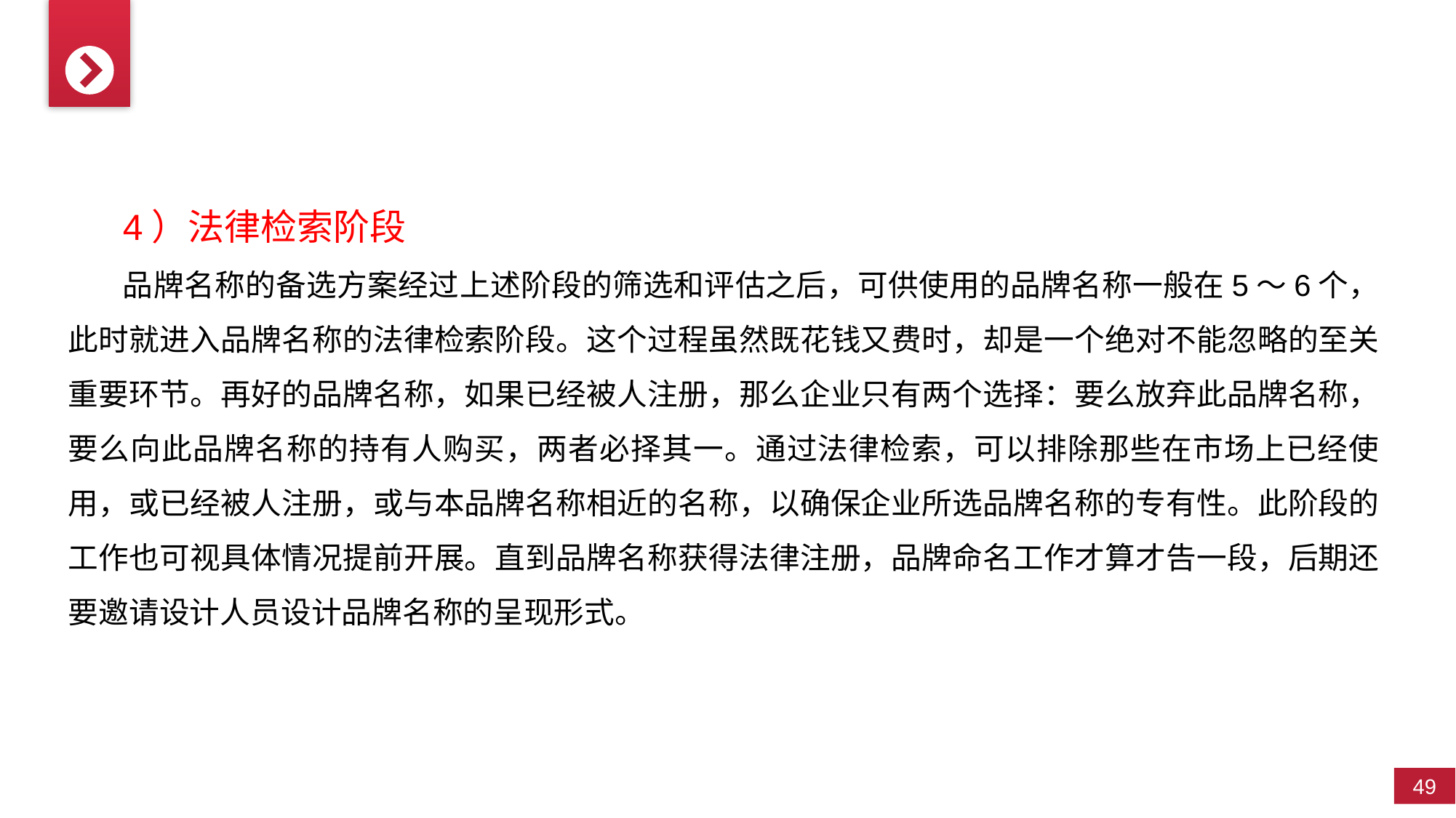

4）法律检索阶段
品牌名称的备选方案经过上述阶段的筛选和评估之后，可供使用的品牌名称一般在5～6个，此时就进入品牌名称的法律检索阶段。这个过程虽然既花钱又费时，却是一个绝对不能忽略的至关重要环节。再好的品牌名称，如果已经被人注册，那么企业只有两个选择：要么放弃此品牌名称，要么向此品牌名称的持有人购买，两者必择其一。通过法律检索，可以排除那些在市场上已经使用，或已经被人注册，或与本品牌名称相近的名称，以确保企业所选品牌名称的专有性。此阶段的工作也可视具体情况提前开展。直到品牌名称获得法律注册，品牌命名工作才算才告一段，后期还要邀请设计人员设计品牌名称的呈现形式。